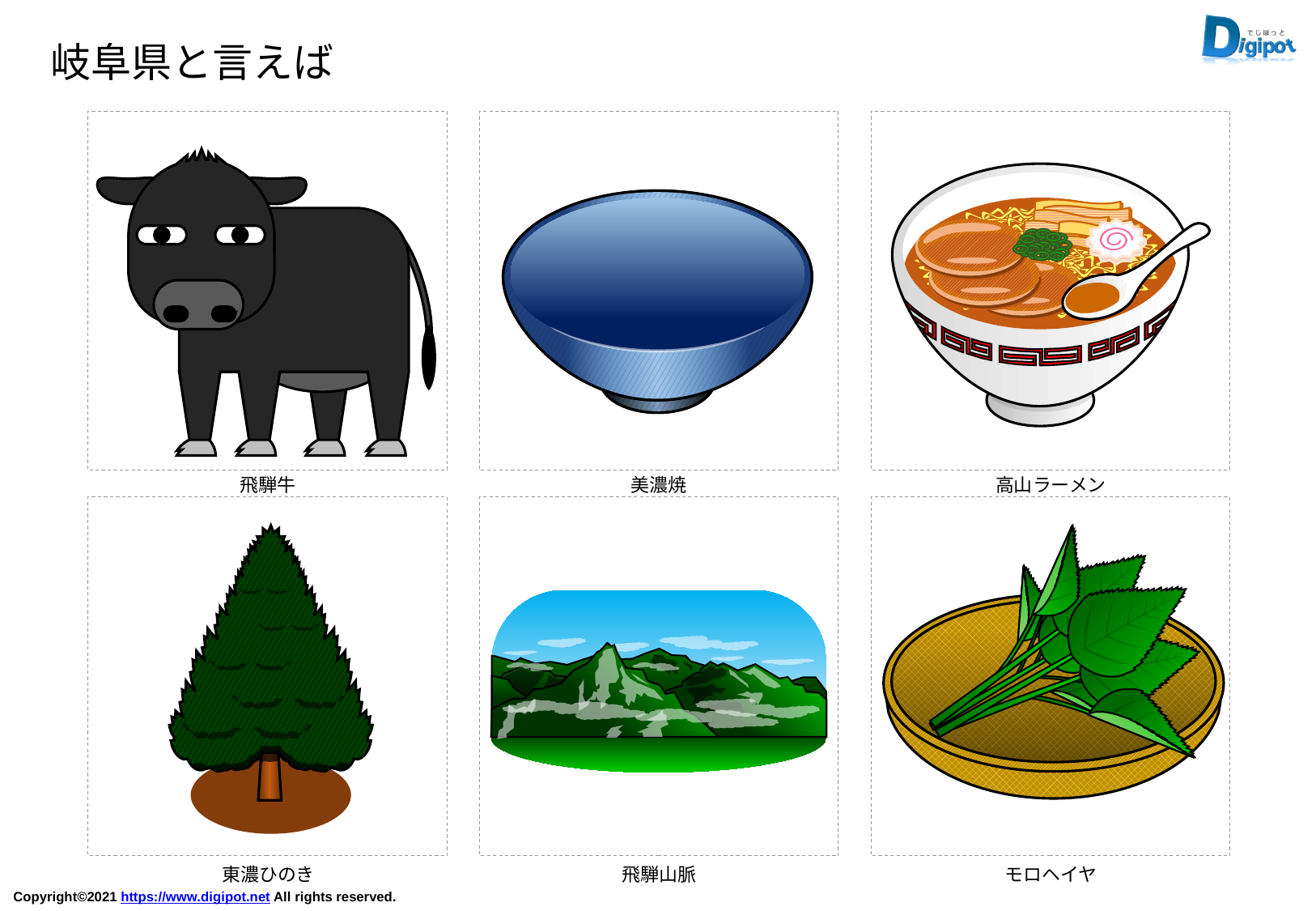

岐阜県と言えば

飛騨牛
美濃焼
高山ラーメン

東濃ひのき
飛騨山脈
モロヘイヤ